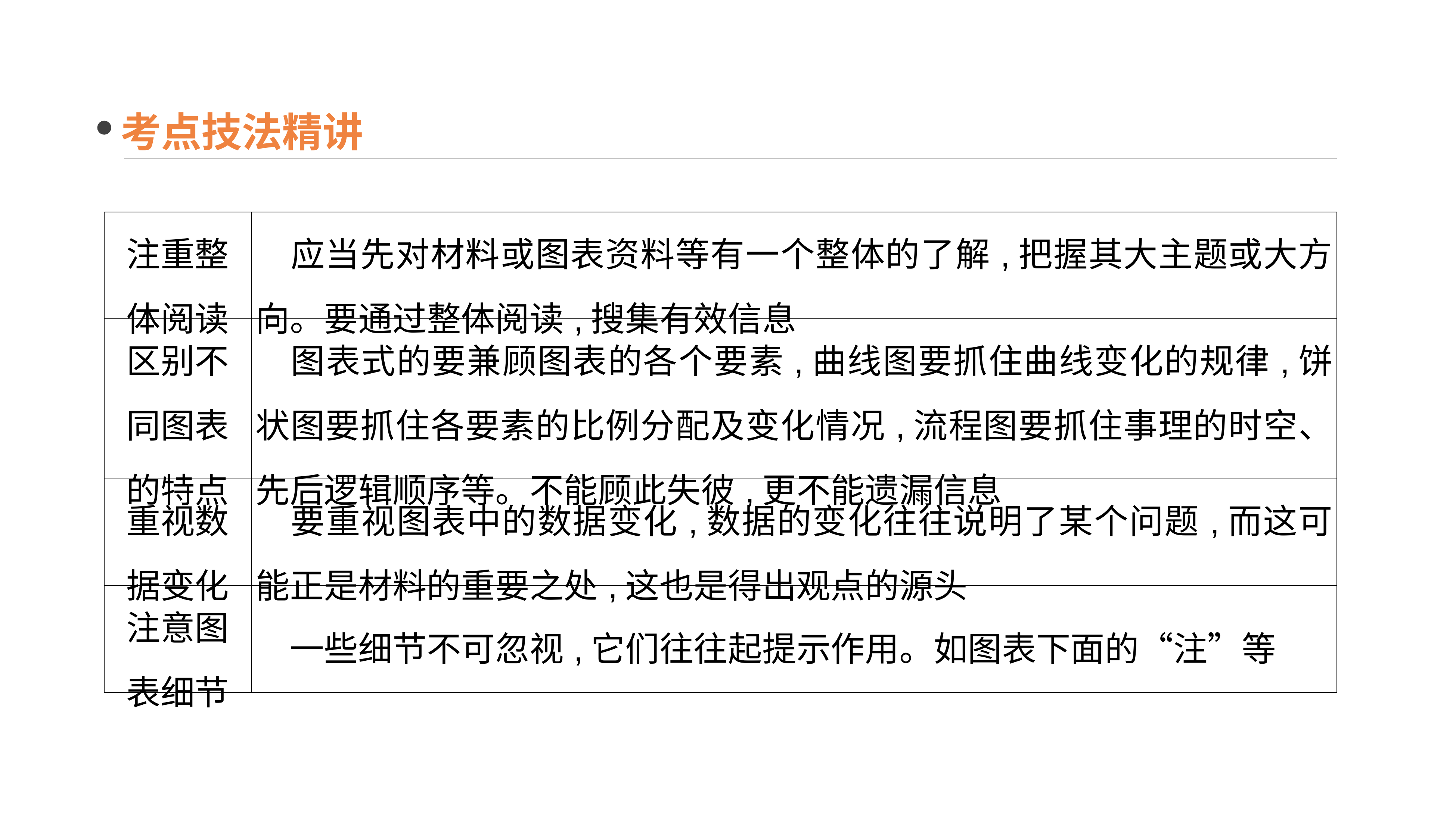

考点技法精讲

| 注重整 体阅读 | 应当先对材料或图表资料等有一个整体的了解,把握其大主题或大方向。要通过整体阅读,搜集有效信息 |
| --- | --- |
| 区别不 同图表 的特点 | 图表式的要兼顾图表的各个要素,曲线图要抓住曲线变化的规律,饼状图要抓住各要素的比例分配及变化情况,流程图要抓住事理的时空、先后逻辑顺序等。不能顾此失彼,更不能遗漏信息 |
| 重视数 据变化 | 要重视图表中的数据变化,数据的变化往往说明了某个问题,而这可能正是材料的重要之处,这也是得出观点的源头 |
| 注意图 表细节 | 一些细节不可忽视,它们往往起提示作用。如图表下面的“注”等 |